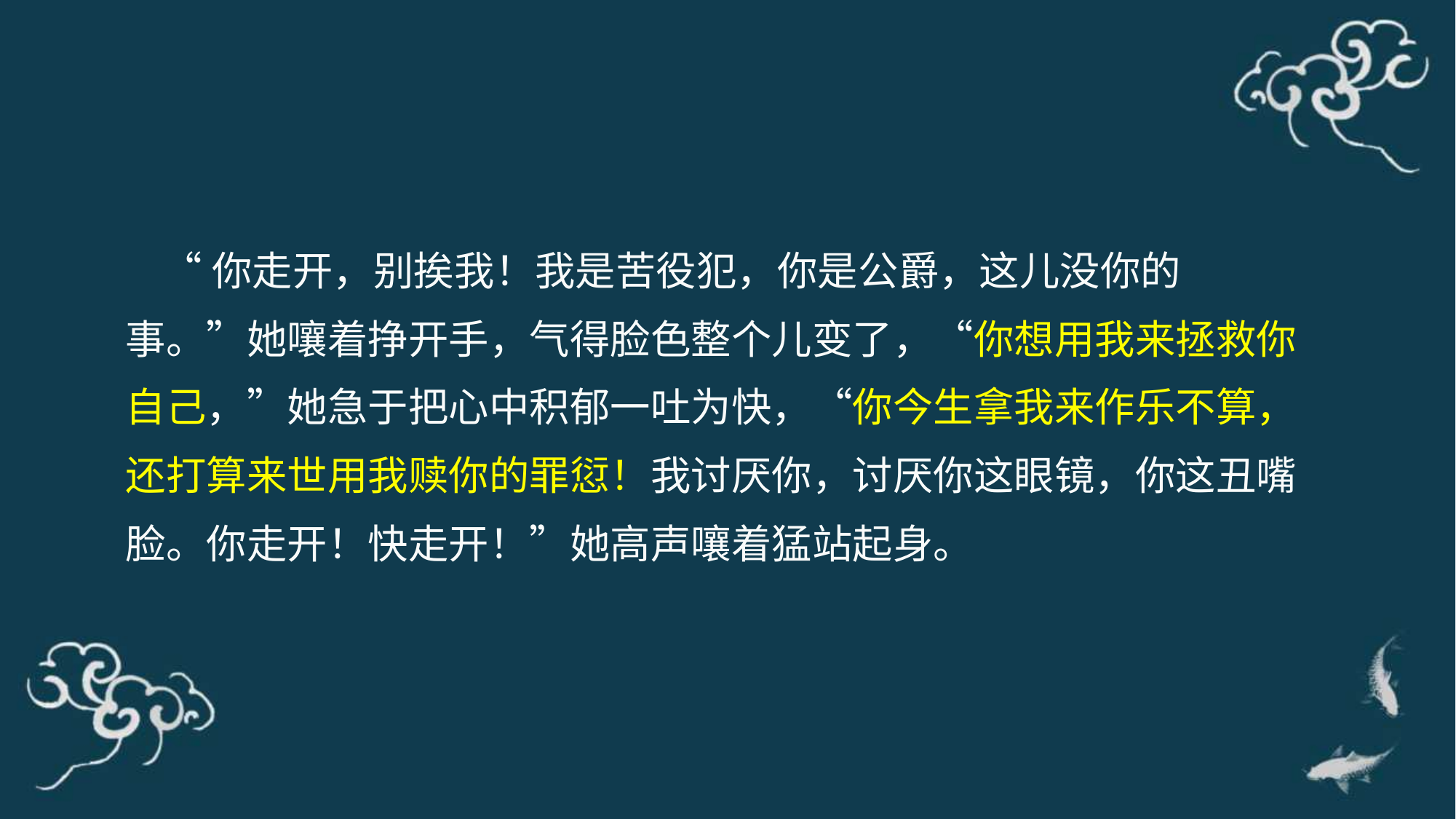

“你走开，别挨我！我是苦役犯，你是公爵，这儿没你的事。”她嚷着挣开手，气得脸色整个儿变了，“你想用我来拯救你自己，”她急于把心中积郁一吐为快，“你今生拿我来作乐不算，还打算来世用我赎你的罪愆！我讨厌你，讨厌你这眼镜，你这丑嘴脸。你走开！快走开！”她高声嚷着猛站起身。